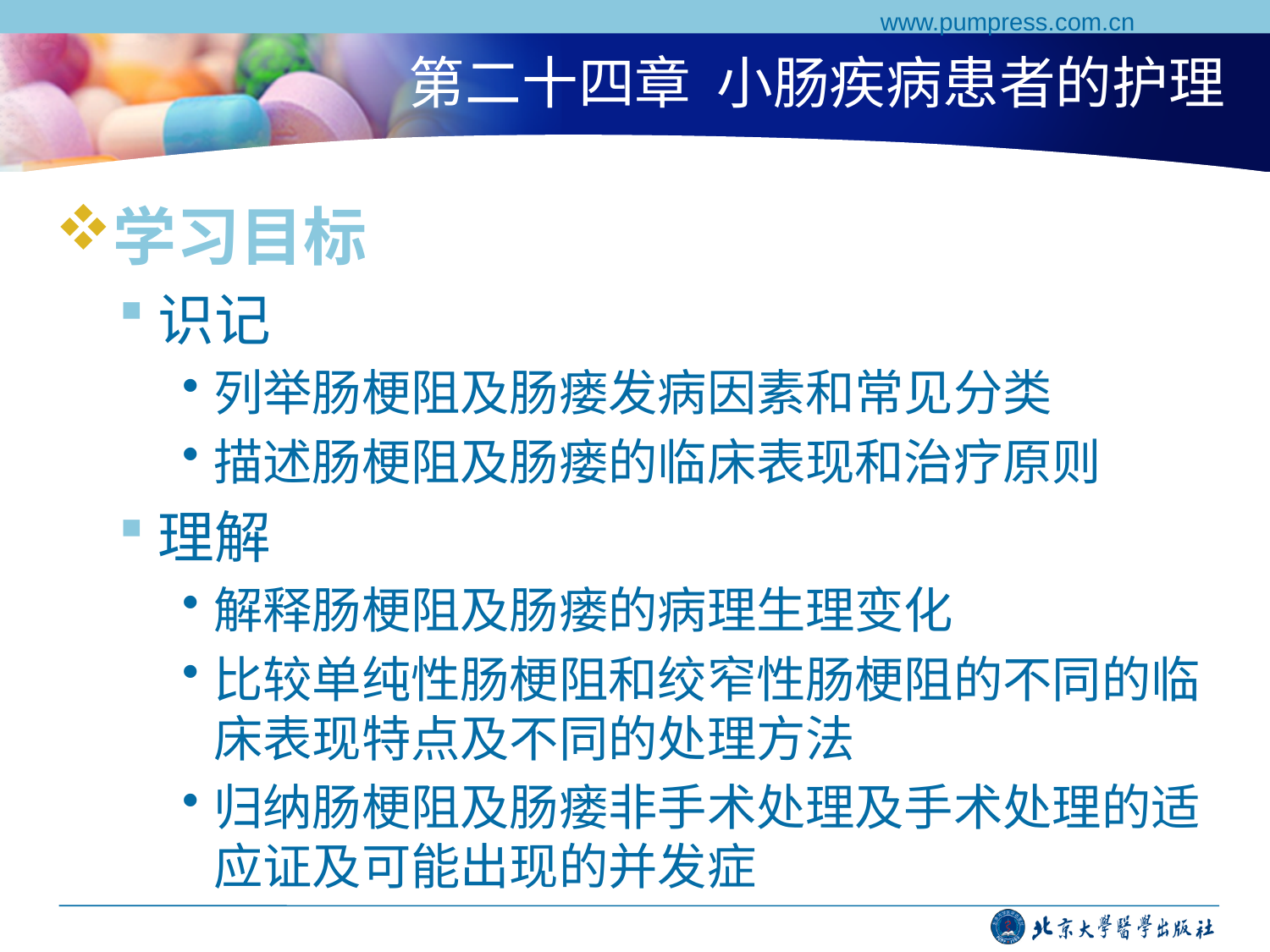

www.pumpress.com.cn
# 第二十四章  小肠疾病患者的护理
学习目标
识记
列举肠梗阻及肠瘘发病因素和常见分类
描述肠梗阻及肠瘘的临床表现和治疗原则
理解
解释肠梗阻及肠瘘的病理生理变化
比较单纯性肠梗阻和绞窄性肠梗阻的不同的临床表现特点及不同的处理方法
归纳肠梗阻及肠瘘非手术处理及手术处理的适应证及可能出现的并发症